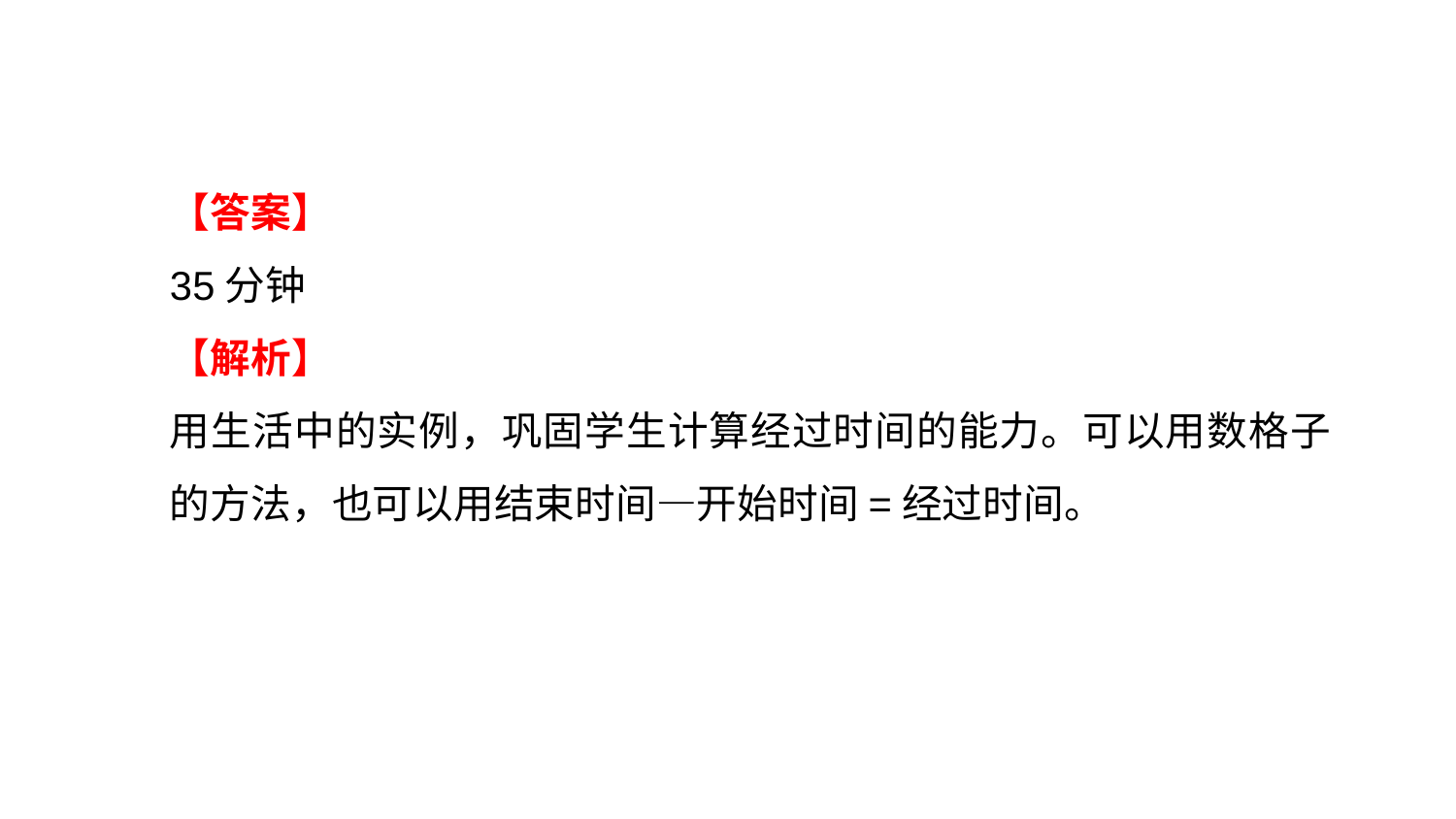

【答案】
35分钟
【解析】
用生活中的实例，巩固学生计算经过时间的能力。可以用数格子的方法，也可以用结束时间—开始时间=经过时间。